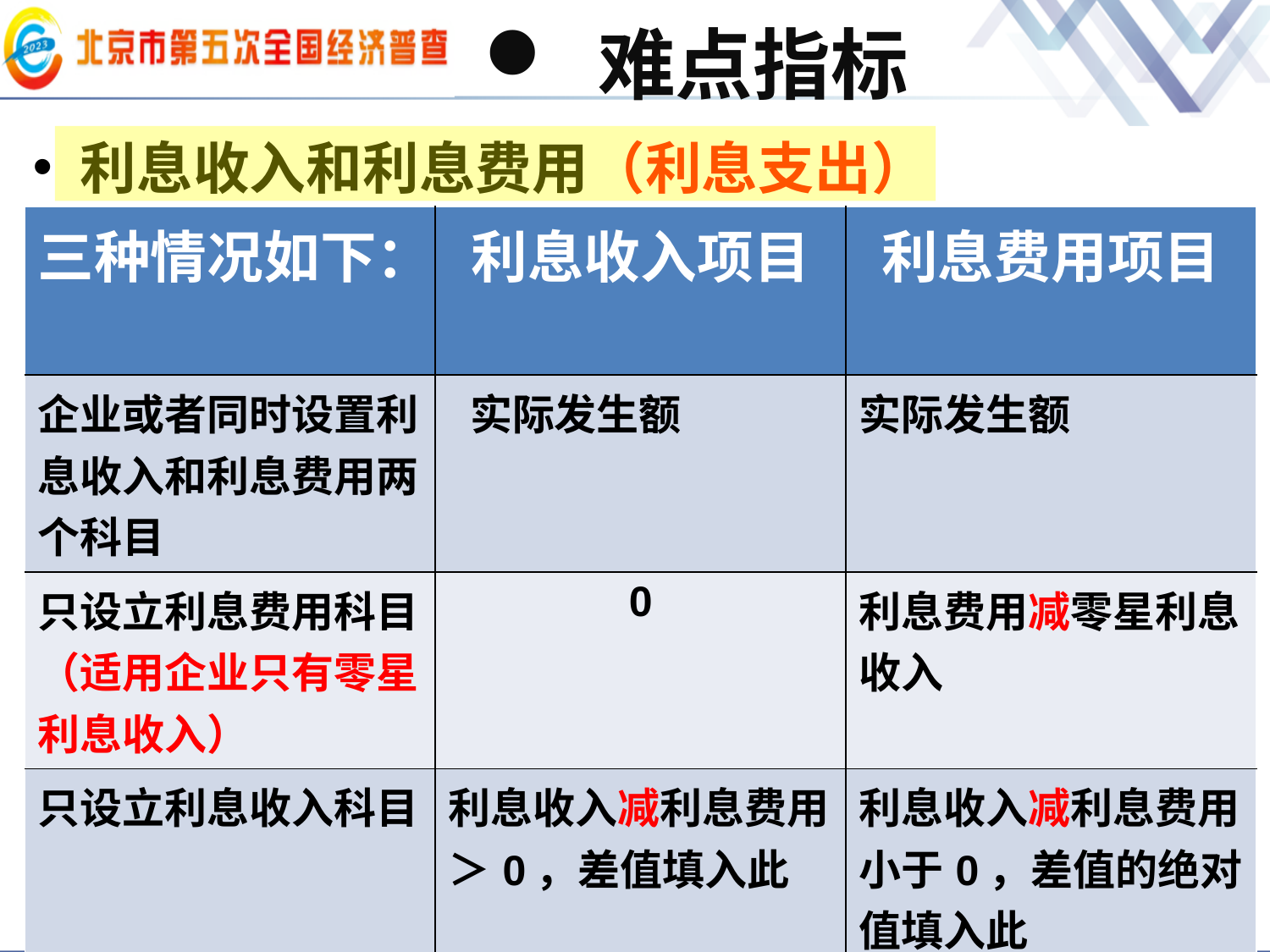

# 难点指标
利息收入和利息费用（利息支出）
企业或者同时设置利息收入和利息支出两个科目；
或者是只设立利息支出科目，零星的利息收入在利息支出里核算；
只设利息收入的基本没有
对于第一类单位，利息收入填实际发生额，即正数发生额。
   （财务费用项下利息收入企业用负数或者红字表示）
  对于第二类单位，利息收入填0，利息支出项填利息支出-利息收入的净额数，可以出现负数，不过解释应该只有一种，即本年利息支出小于利息收入。
 对于第三类单位，只设利息收入的单位，利息收入-利息支出若为正数，将此数填写到利息收入科目；若为负数，将此数的绝对值填到利息支出科目。

| 三种情况如下： | 利息收入项目 | 利息费用项目 |
| --- | --- | --- |
| 企业或者同时设置利息收入和利息费用两个科目 | 实际发生额 | 实际发生额 |
| 只设立利息费用科目 （适用企业只有零星利息收入） | 0 | 利息费用减零星利息收入 |
| 只设立利息收入科目 | 利息收入减利息费用＞0，差值填入此 | 利息收入减利息费用小于0，差值的绝对值填入此 |